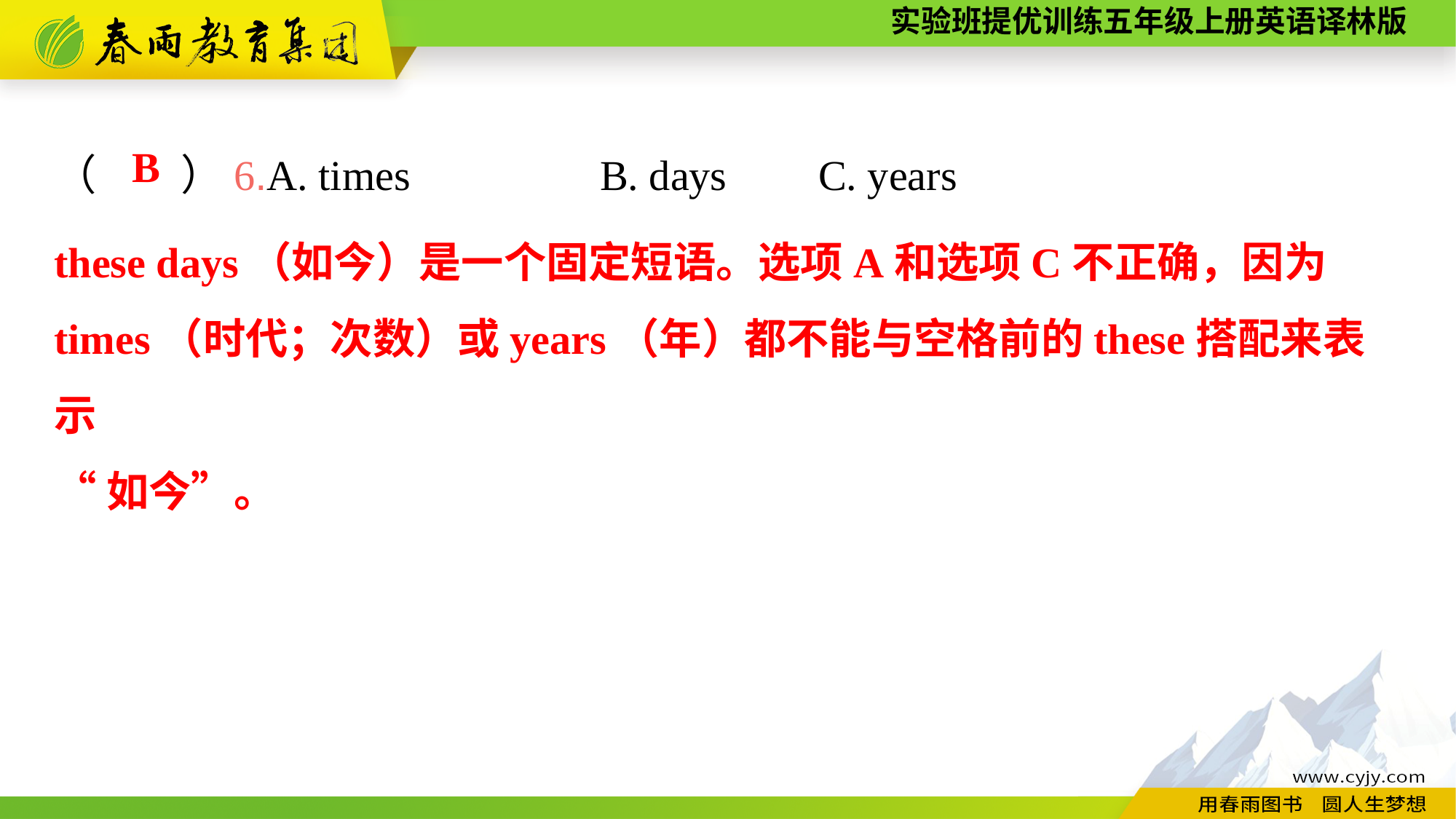

（　　）6.A. times		B. days	C. years
B
these days（如今）是一个固定短语。选项A和选项C不正确，因为times（时代；次数）或years（年）都不能与空格前的these搭配来表示
“如今”。